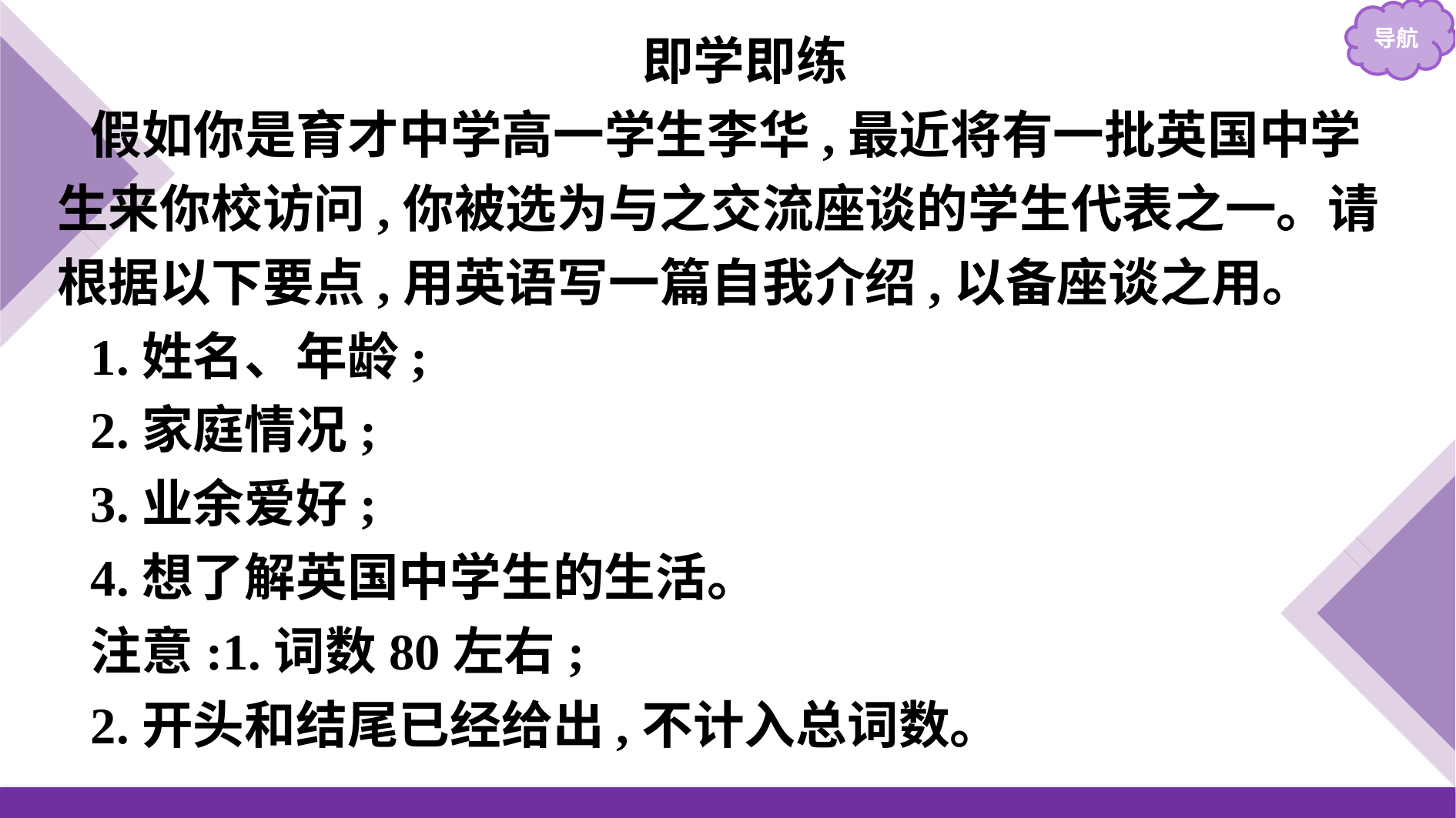

即学即练
假如你是育才中学高一学生李华,最近将有一批英国中学生来你校访问,你被选为与之交流座谈的学生代表之一。请根据以下要点,用英语写一篇自我介绍,以备座谈之用。
1.姓名、年龄;
2.家庭情况;
3.业余爱好;
4.想了解英国中学生的生活。
注意:1.词数80左右;
2.开头和结尾已经给出,不计入总词数。